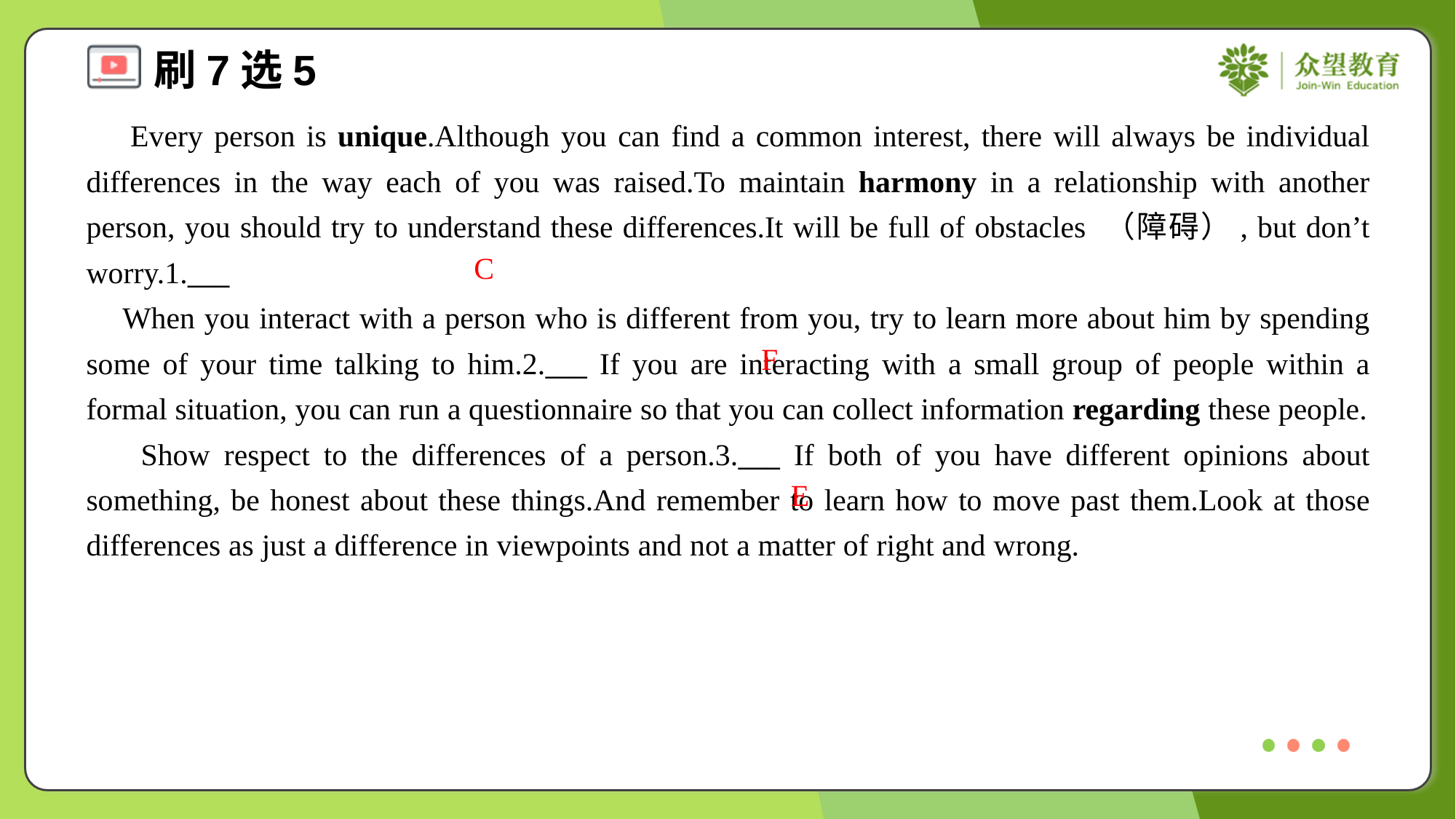

Every person is unique.Although you can find a common interest, there will always be individual differences in the way each of you was raised.To maintain harmony in a relationship with another person, you should try to understand these differences.It will be full of obstacles （障碍）, but don’t worry.1.___
    When you interact with a person who is different from you, try to learn more about him by spending some of your time talking to him.2.___ If you are interacting with a small group of people within a formal situation, you can run a questionnaire so that you can collect information regarding these people.
    Show respect to the differences of a person.3.___ If both of you have different opinions about something, be honest about these things.And remember to learn how to move past them.Look at those differences as just a difference in viewpoints and not a matter of right and wrong.

C
F
E